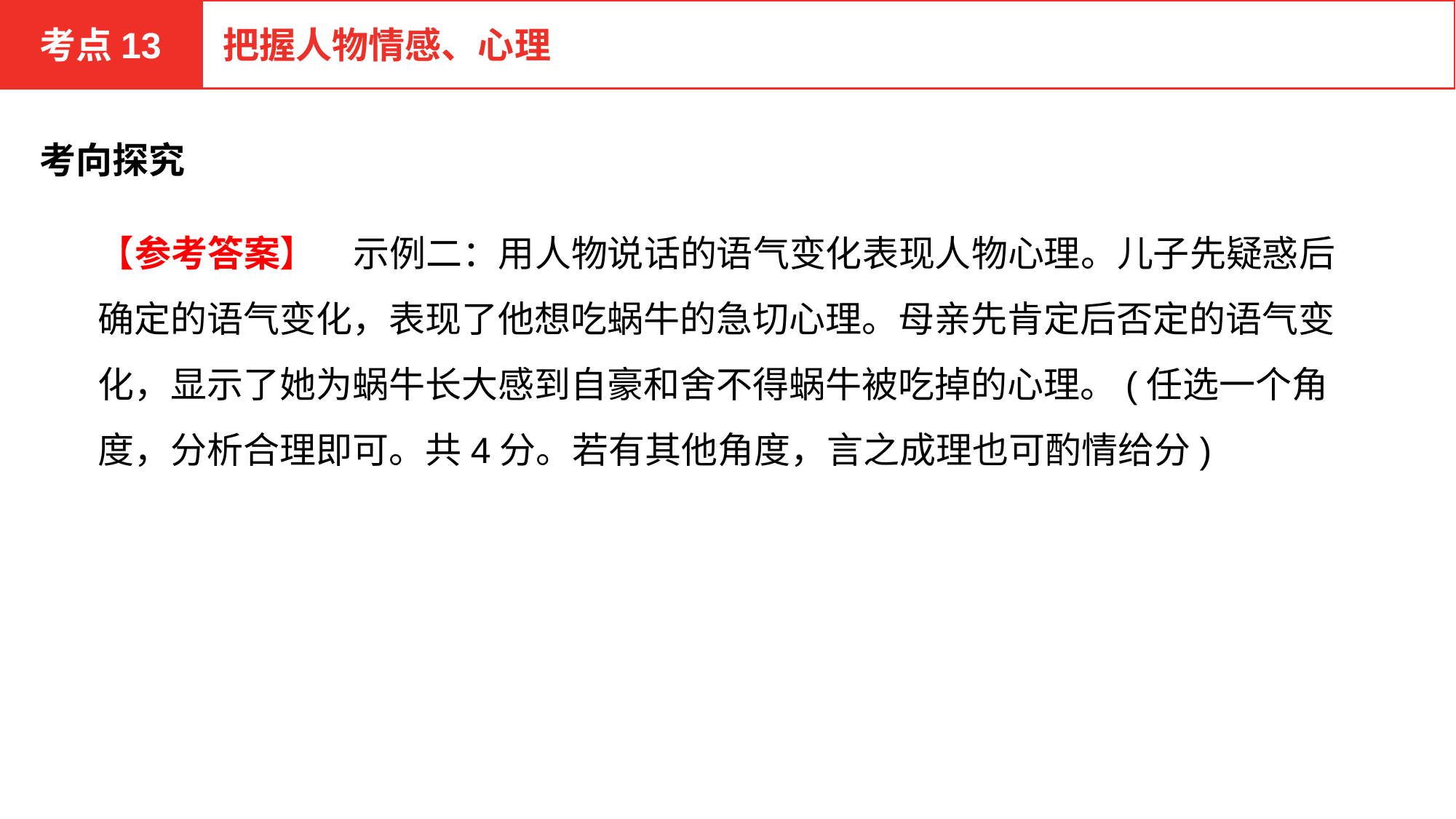

考点13
把握人物情感、心理
考向探究

【参考答案】　示例二：用人物说话的语气变化表现人物心理。儿子先疑惑后确定的语气变化，表现了他想吃蜗牛的急切心理。母亲先肯定后否定的语气变化，显示了她为蜗牛长大感到自豪和舍不得蜗牛被吃掉的心理。(任选一个角度，分析合理即可。共4分。若有其他角度，言之成理也可酌情给分)